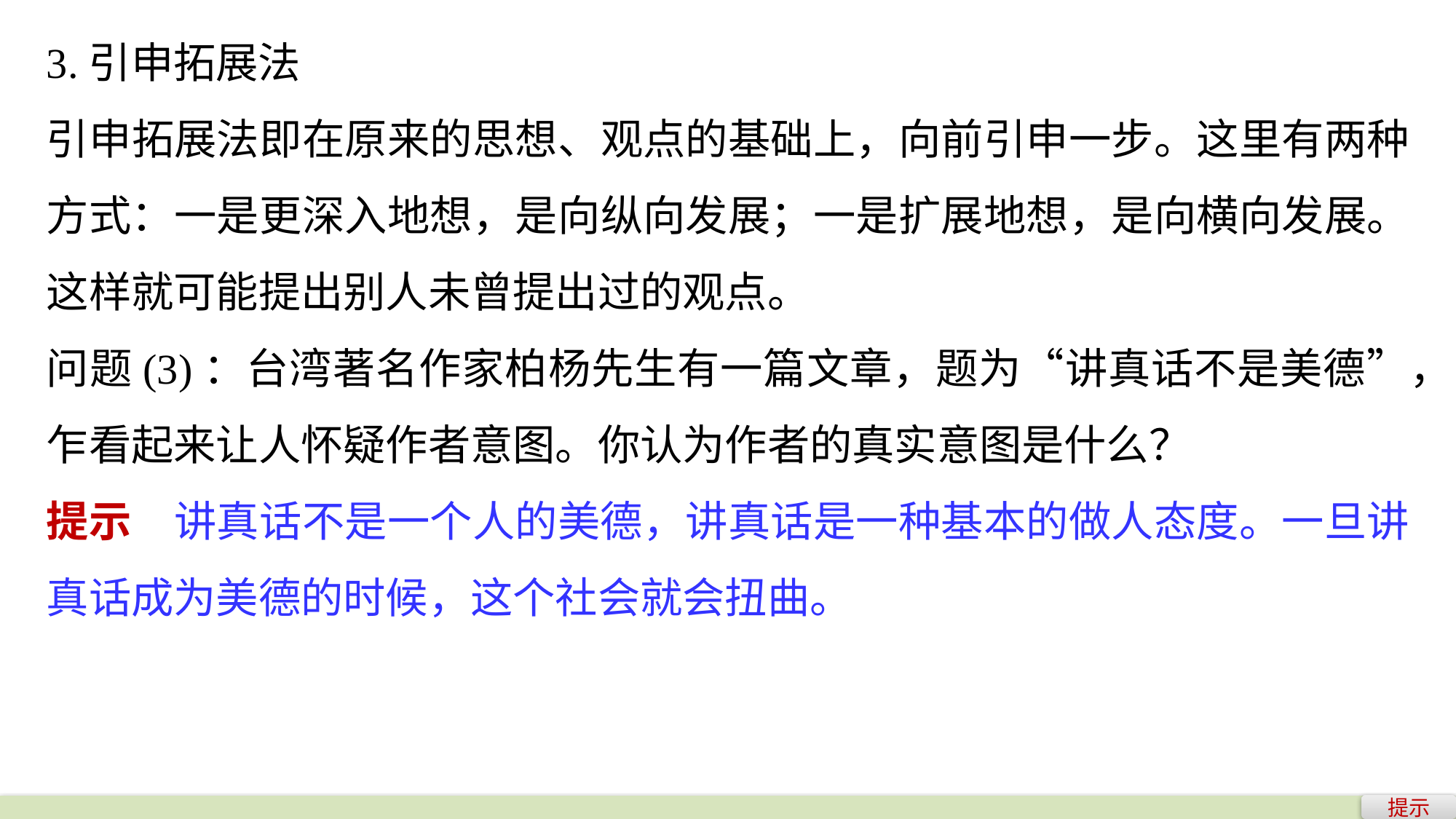

3.引申拓展法
引申拓展法即在原来的思想、观点的基础上，向前引申一步。这里有两种方式：一是更深入地想，是向纵向发展；一是扩展地想，是向横向发展。这样就可能提出别人未曾提出过的观点。
问题(3)：台湾著名作家柏杨先生有一篇文章，题为“讲真话不是美德”，乍看起来让人怀疑作者意图。你认为作者的真实意图是什么？
提示　讲真话不是一个人的美德，讲真话是一种基本的做人态度。一旦讲真话成为美德的时候，这个社会就会扭曲。
提示